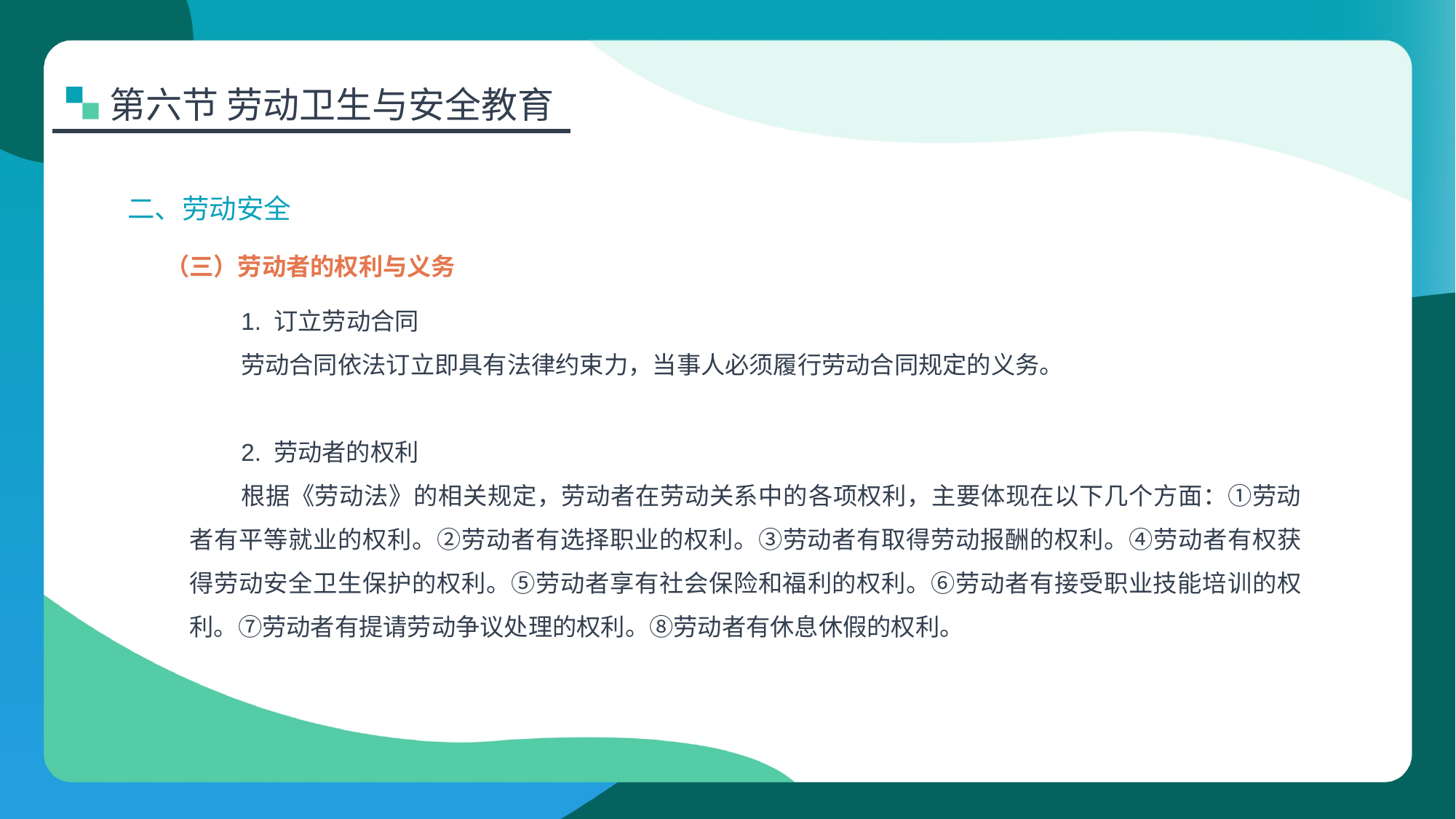

第六节 劳动卫生与安全教育

二、劳动安全
（三）劳动者的权利与义务
1. 订立劳动合同
劳动合同依法订立即具有法律约束力，当事人必须履行劳动合同规定的义务。

2. 劳动者的权利
根据《劳动法》的相关规定，劳动者在劳动关系中的各项权利，主要体现在以下几个方面：①劳动者有平等就业的权利。②劳动者有选择职业的权利。③劳动者有取得劳动报酬的权利。④劳动者有权获得劳动安全卫生保护的权利。⑤劳动者享有社会保险和福利的权利。⑥劳动者有接受职业技能培训的权利。⑦劳动者有提请劳动争议处理的权利。⑧劳动者有休息休假的权利。